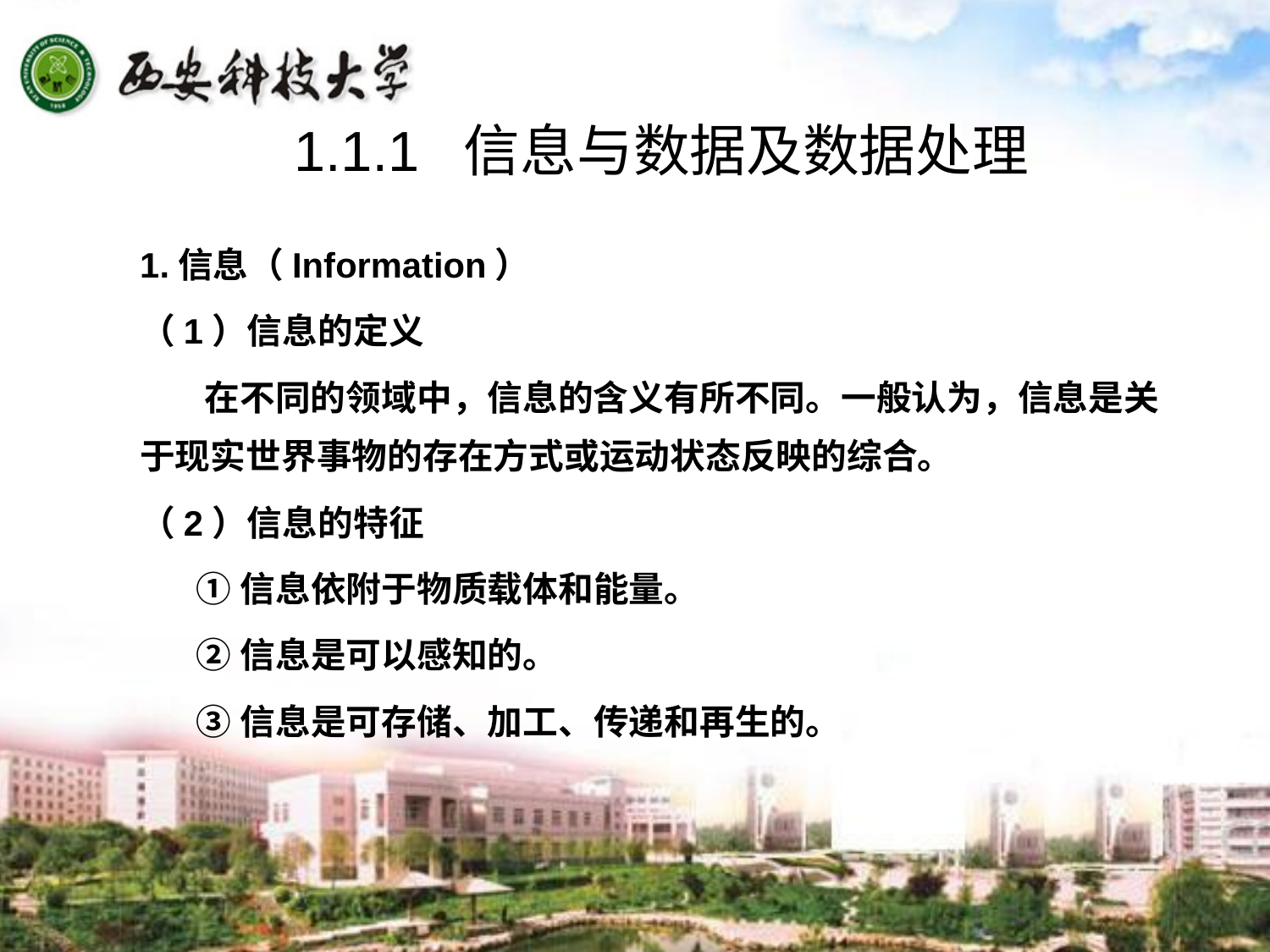

1.1.1  信息与数据及数据处理
1.信息（Information）
（1）信息的定义
       在不同的领域中，信息的含义有所不同。一般认为，信息是关于现实世界事物的存在方式或运动状态反映的综合。
（2）信息的特征
       ①信息依附于物质载体和能量。
       ②信息是可以感知的。
       ③信息是可存储、加工、传递和再生的。